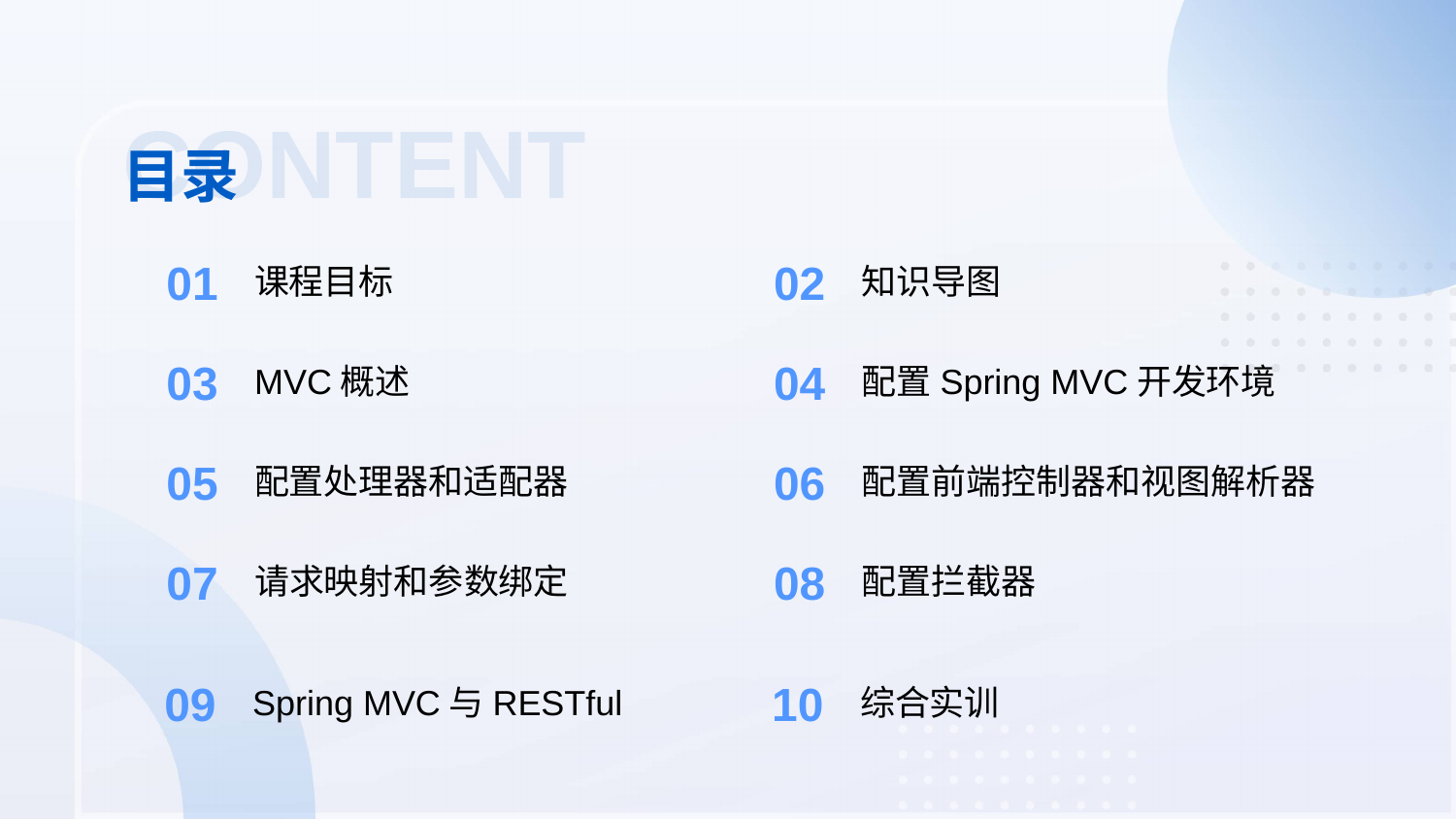

CONTENT
目录
01
02
课程目标
知识导图
03
04
MVC概述
配置Spring MVC开发环境
05
06
配置处理器和适配器
配置前端控制器和视图解析器
07
08
请求映射和参数绑定
配置拦截器
09
10
Spring MVC与RESTful
综合实训